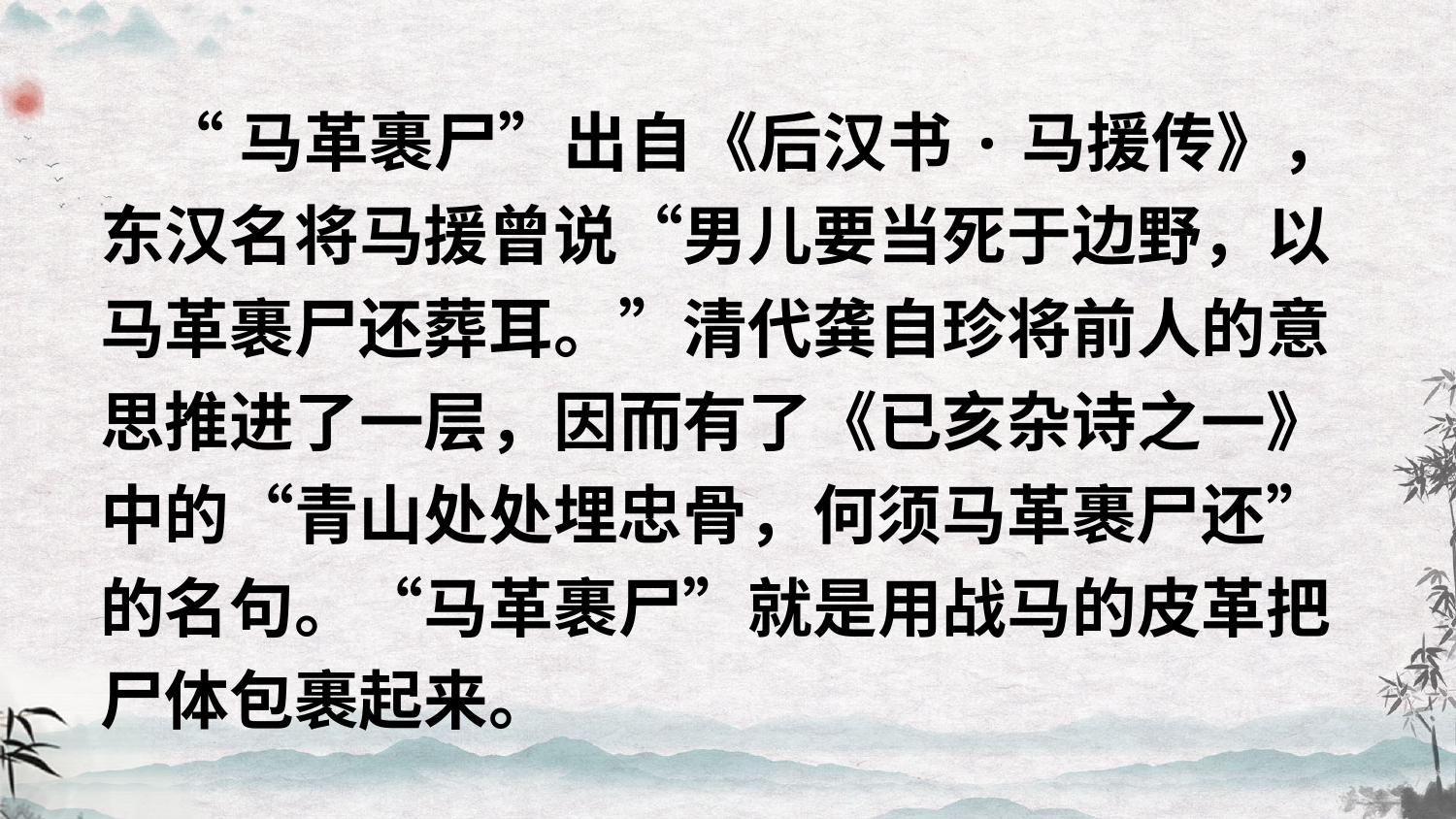

“马革裹尸”出自《后汉书·马援传》，东汉名将马援曾说“男儿要当死于边野，以马革裹尸还葬耳。”清代龚自珍将前人的意思推进了一层，因而有了《已亥杂诗之一》中的“青山处处埋忠骨，何须马革裹尸还”的名句。“马革裹尸”就是用战马的皮革把尸体包裹起来。